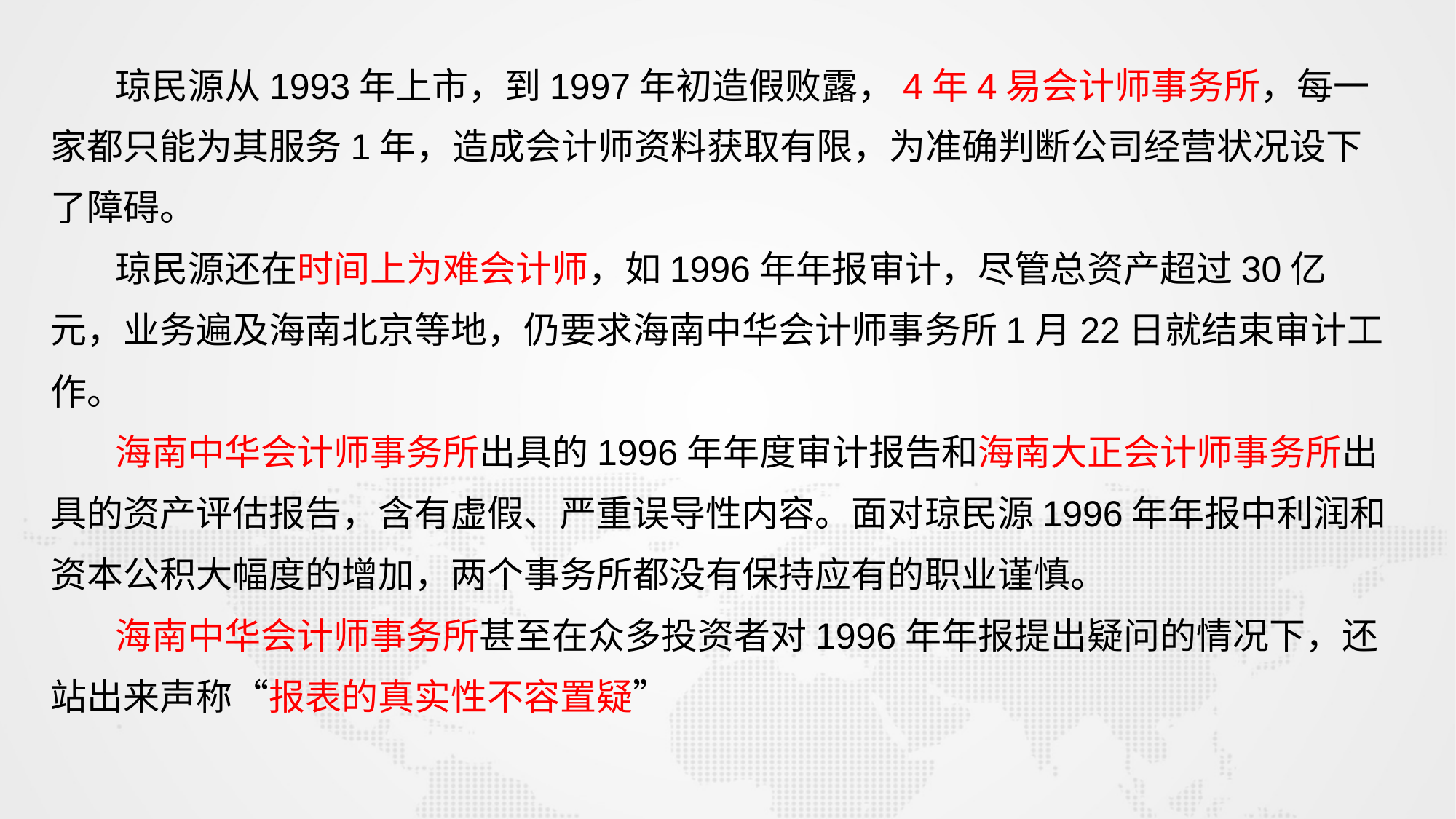

琼民源从1993年上市，到1997年初造假败露，4年4易会计师事务所，每一家都只能为其服务1年，造成会计师资料获取有限，为准确判断公司经营状况设下了障碍。
琼民源还在时间上为难会计师，如1996年年报审计，尽管总资产超过30亿元，业务遍及海南北京等地，仍要求海南中华会计师事务所1月22日就结束审计工作。
海南中华会计师事务所出具的1996年年度审计报告和海南大正会计师事务所出具的资产评估报告，含有虚假、严重误导性内容。面对琼民源1996年年报中利润和资本公积大幅度的增加，两个事务所都没有保持应有的职业谨慎。
海南中华会计师事务所甚至在众多投资者对1996年年报提出疑问的情况下，还站出来声称“报表的真实性不容置疑”